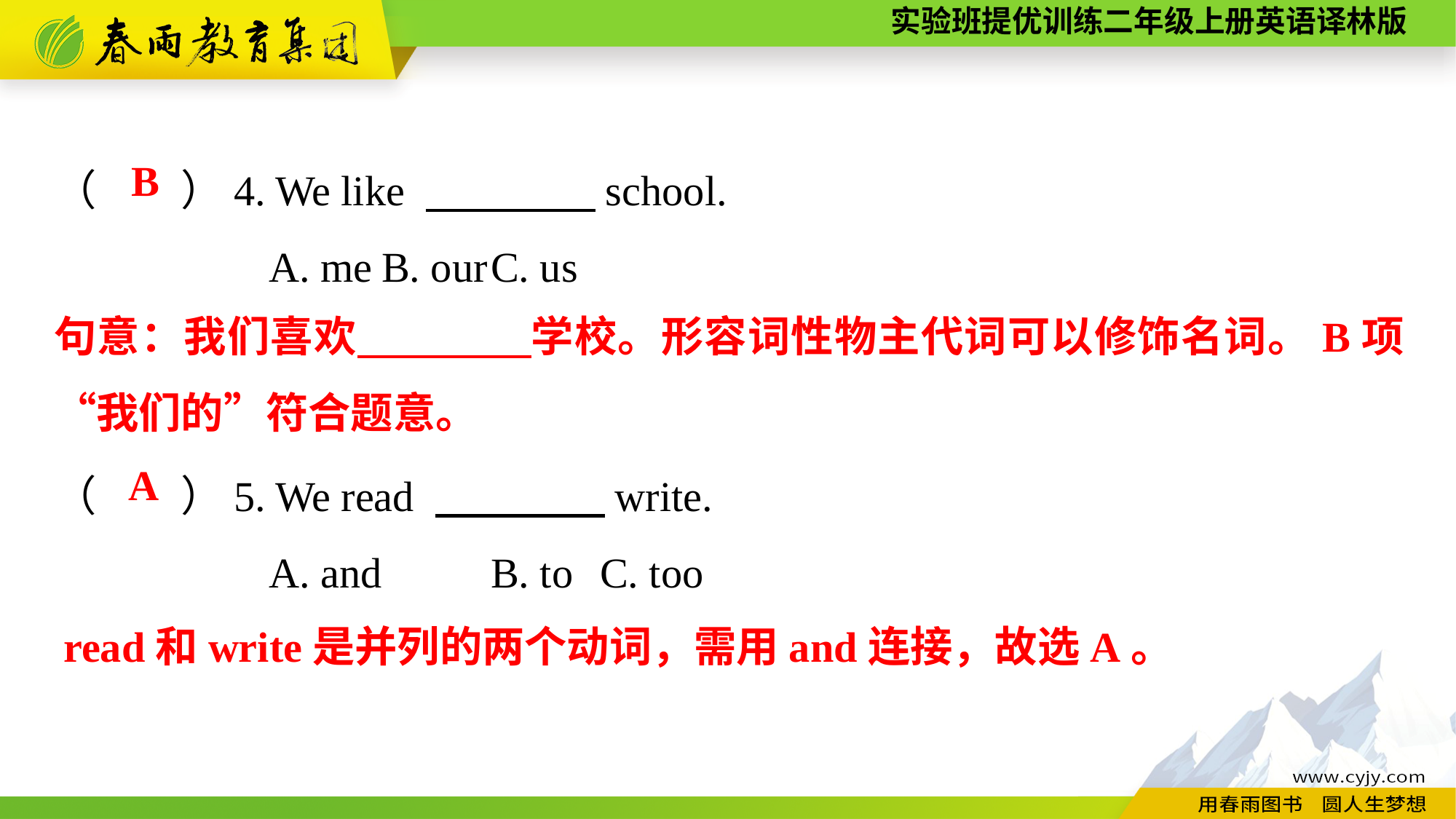

（　　）4. We like 　　　　school.
A. me	B. our	C. us

（　　）5. We read 　　　　write.
A. and	B. to	C. too
B
句意：我们喜欢　　　　学校。形容词性物主代词可以修饰名词。B项“我们的”符合题意。
A
read和write是并列的两个动词，需用and连接，故选A。